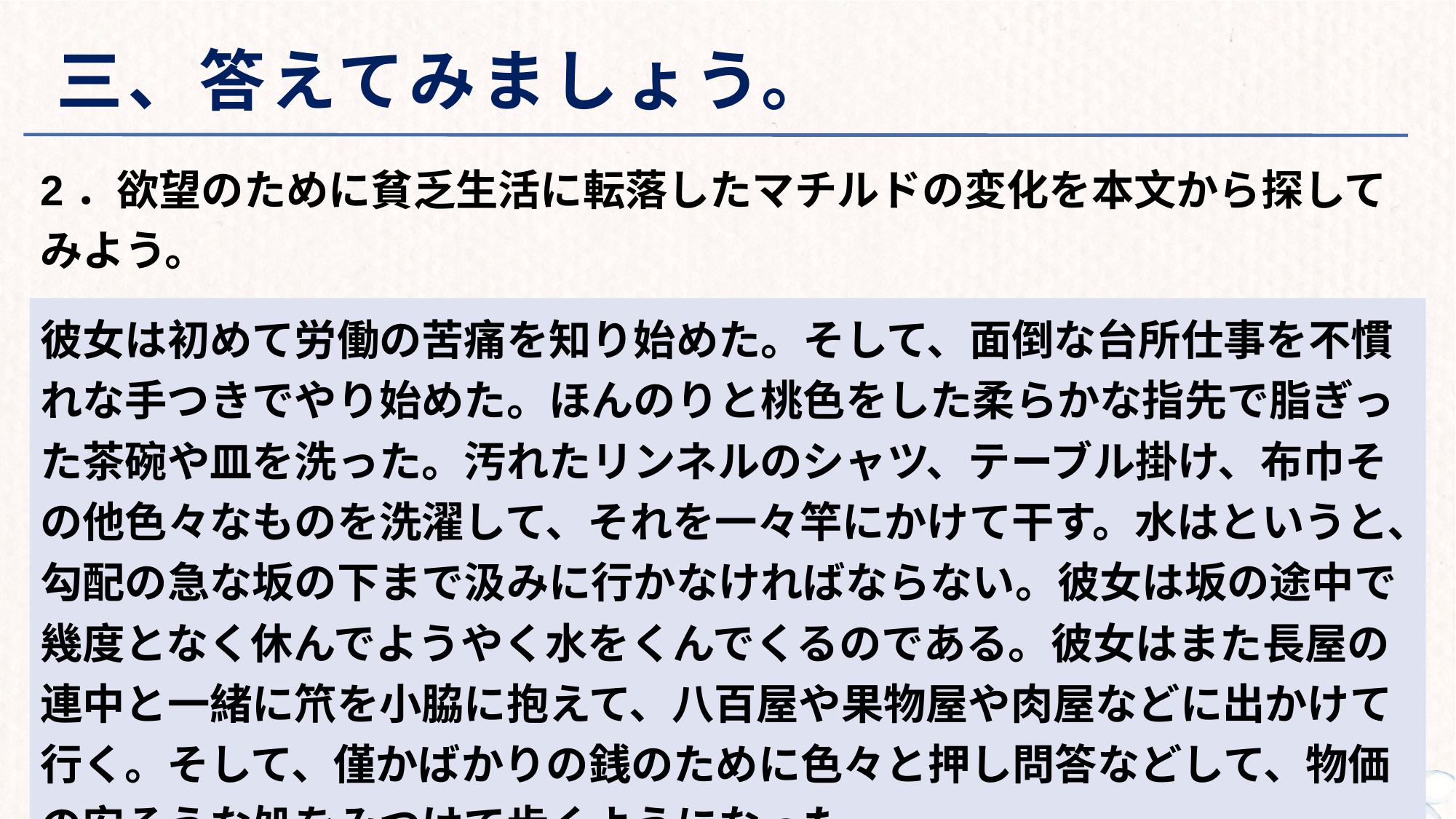

# 三、答えてみましょう。
2．欲望のために貧乏生活に転落したマチルドの変化を本文から探してみよう。
彼女は初めて労働の苦痛を知り始めた。そして、面倒な台所仕事を不慣れな手つきでやり始めた。ほんのりと桃色をした柔らかな指先で脂ぎった茶碗や皿を洗った。汚れたリンネルのシャツ、テーブル掛け、布巾その他色々なものを洗濯して、それを一々竿にかけて干す。水はというと、勾配の急な坂の下まで汲みに行かなければならない。彼女は坂の途中で幾度となく休んでようやく水をくんでくるのである。彼女はまた長屋の連中と一緒に笊を小脇に抱えて、八百屋や果物屋や肉屋などに出かけて行く。そして、僅かばかりの銭のために色々と押し問答などして、物価の安そうな処をみつけて歩くようになった。